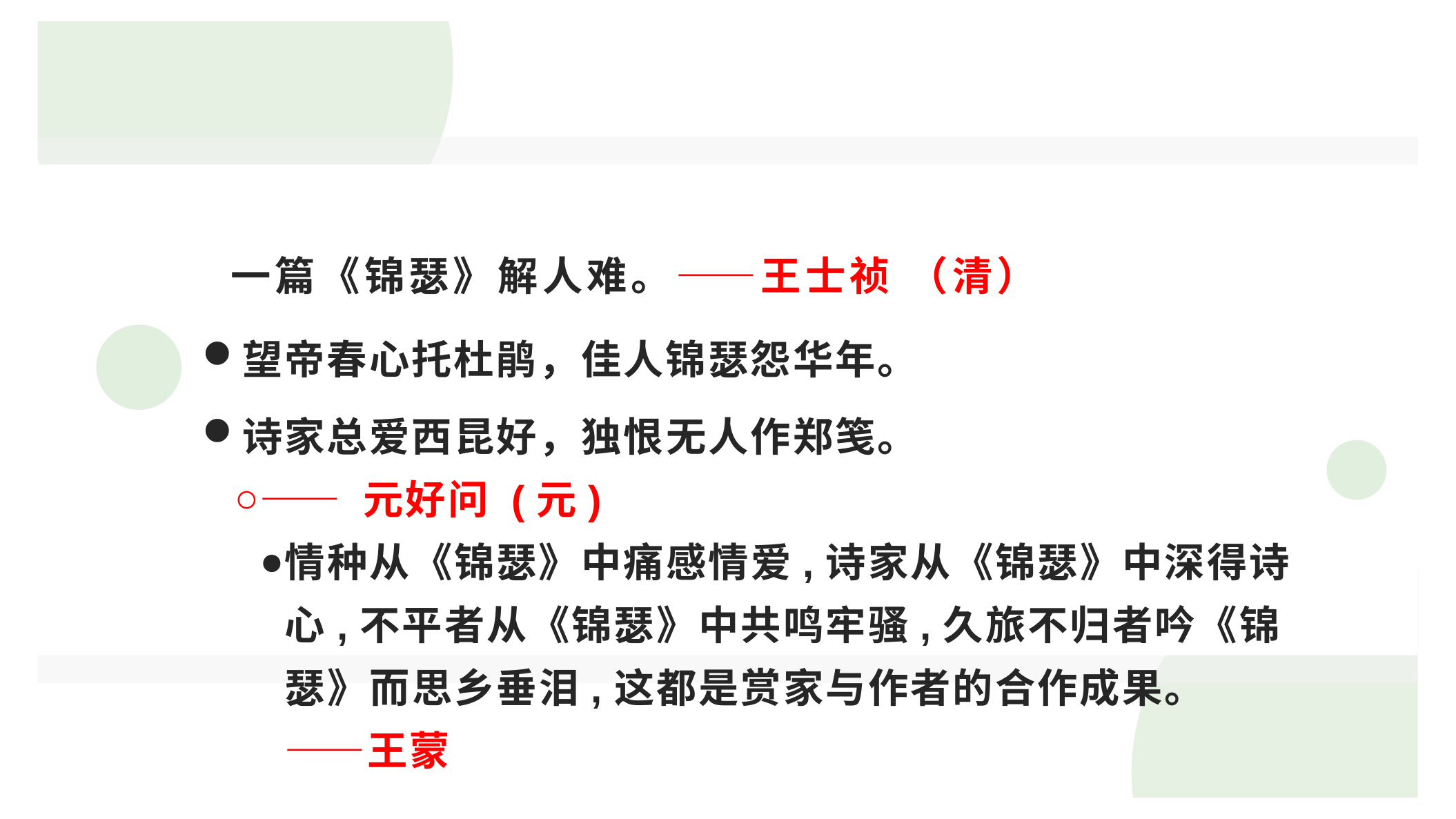

一篇《锦瑟》解人难。——王士祯 （清）
望帝春心托杜鹃，佳人锦瑟怨华年。
诗家总爱西昆好，独恨无人作郑笺。
—— 元好问 (元)
情种从《锦瑟》中痛感情爱,诗家从《锦瑟》中深得诗心,不平者从《锦瑟》中共鸣牢骚,久旅不归者吟《锦瑟》而思乡垂泪,这都是赏家与作者的合作成果。     ——王蒙